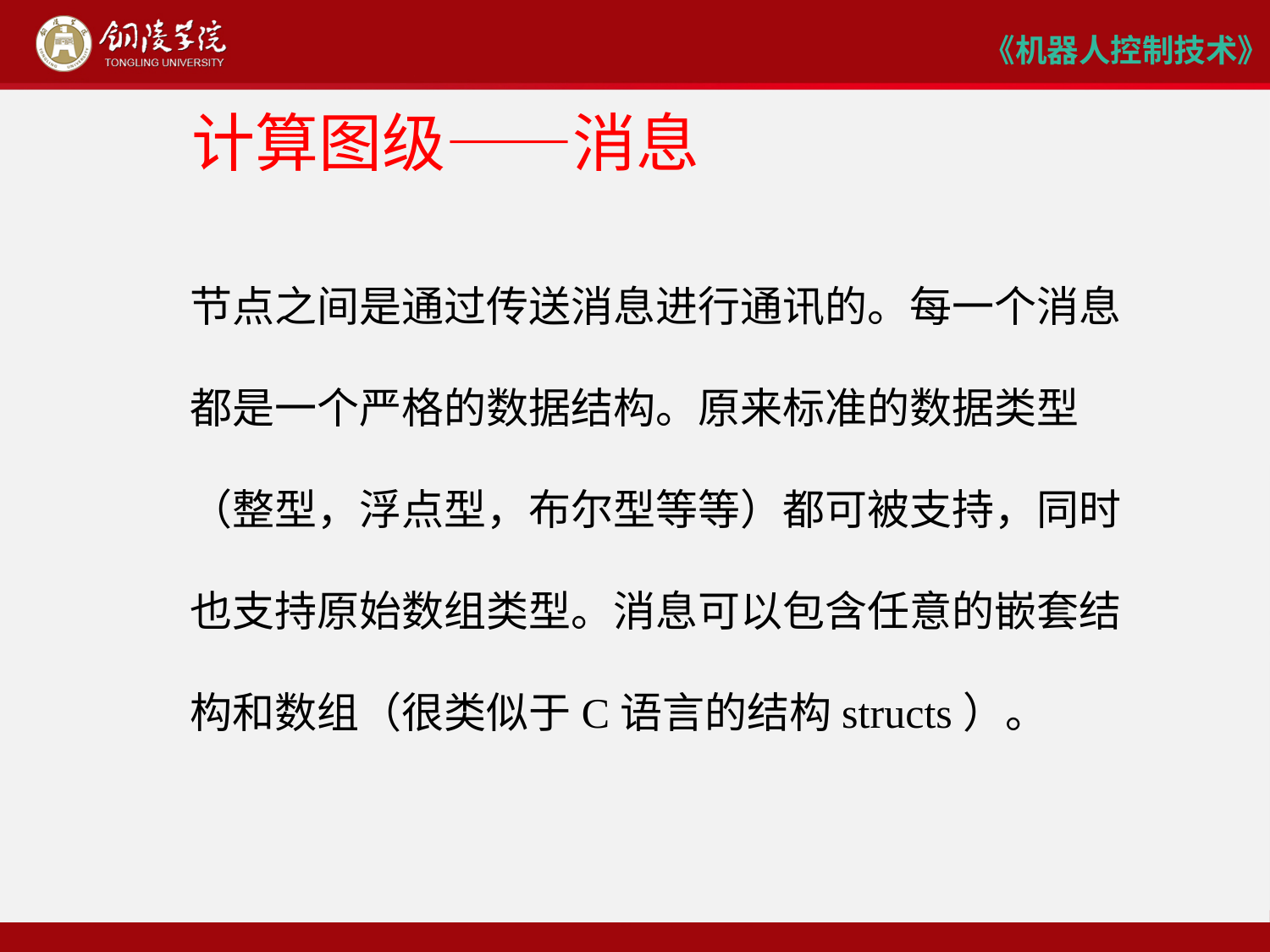

# 计算图级——消息
节点之间是通过传送消息进行通讯的。每一个消息都是一个严格的数据结构。原来标准的数据类型（整型，浮点型，布尔型等等）都可被支持，同时也支持原始数组类型。消息可以包含任意的嵌套结构和数组（很类似于C语言的结构structs）。